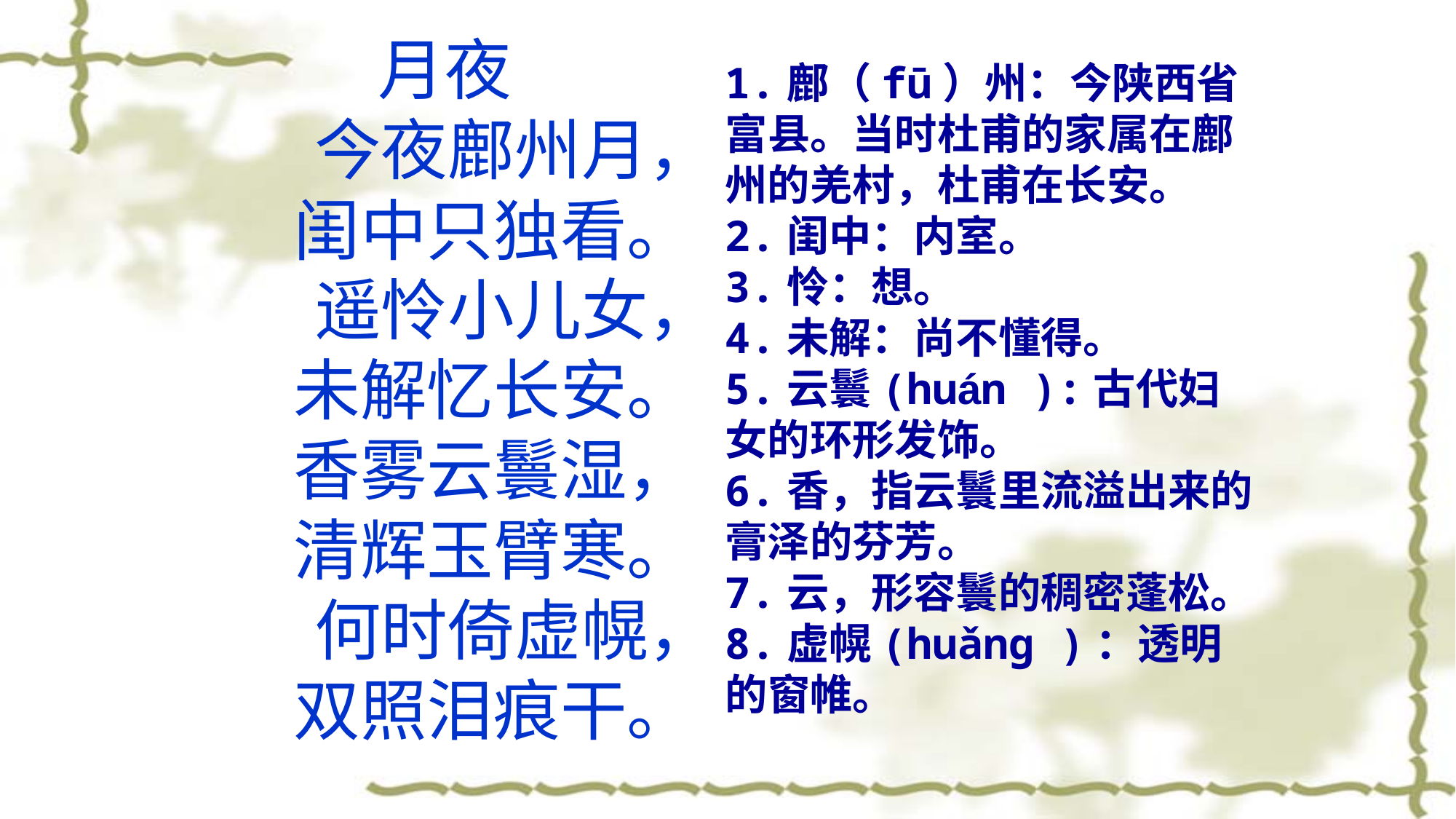

1.鄜（fū）州：今陕西省富县。当时杜甫的家属在鄜州的羌村，杜甫在长安。
2.闺中：内室。
3.怜：想。
4.未解：尚不懂得。
5.云鬟(huán ):古代妇女的环形发饰。
6.香，指云鬟里流溢出来的膏泽的芬芳。
7.云，形容鬟的稠密蓬松。
8.虚幌(huǎng )：透明的窗帷。

                    月夜
　今夜鄜州月，
  闺中只独看。
　遥怜小儿女，
  未解忆长安。
  香雾云鬟湿，
  清辉玉臂寒。
　何时倚虚幌，
  双照泪痕干。